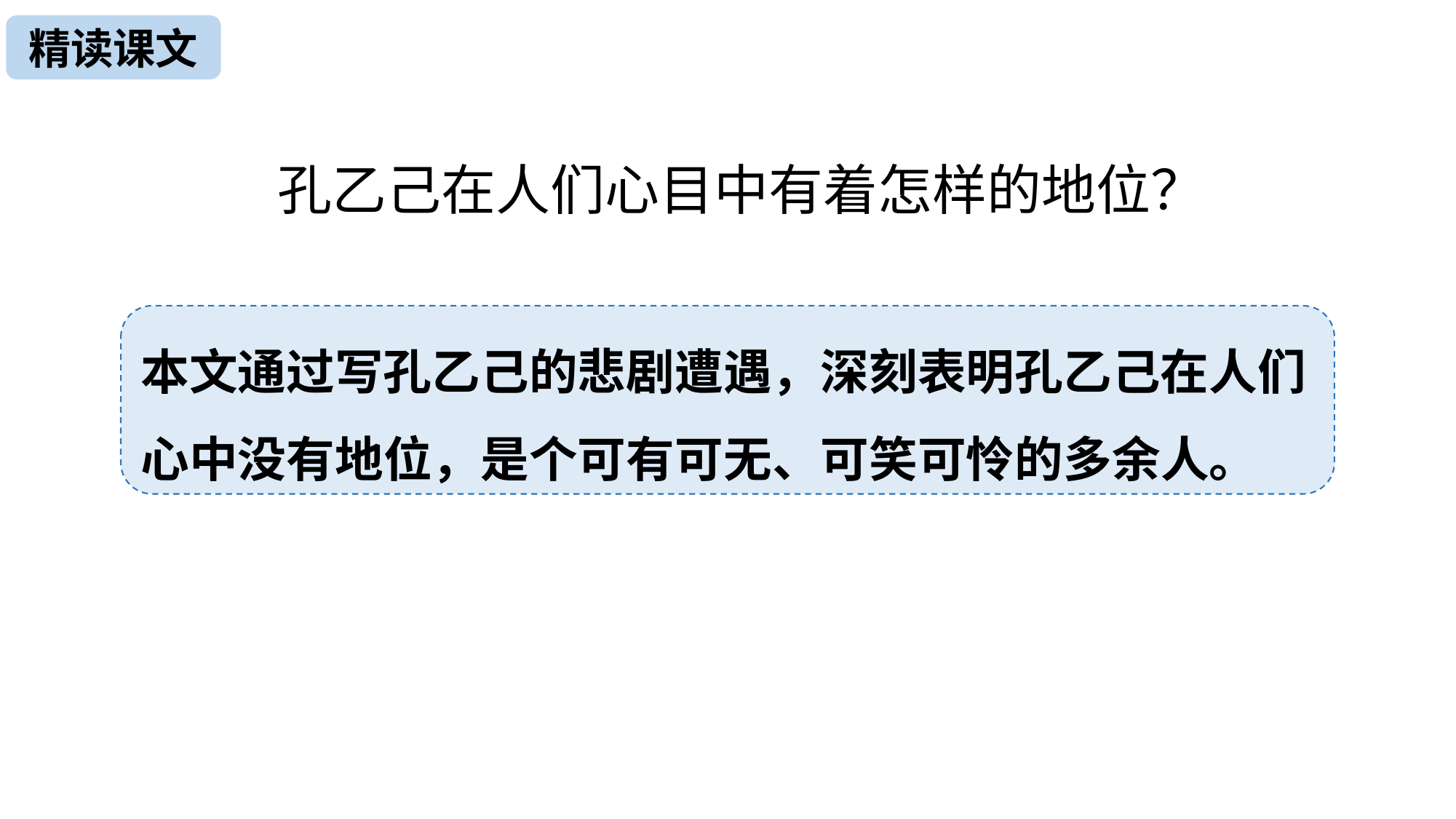

精读课文
孔乙己在人们心目中有着怎样的地位？
本文通过写孔乙己的悲剧遭遇，深刻表明孔乙己在人们心中没有地位，是个可有可无、可笑可怜的多余人。